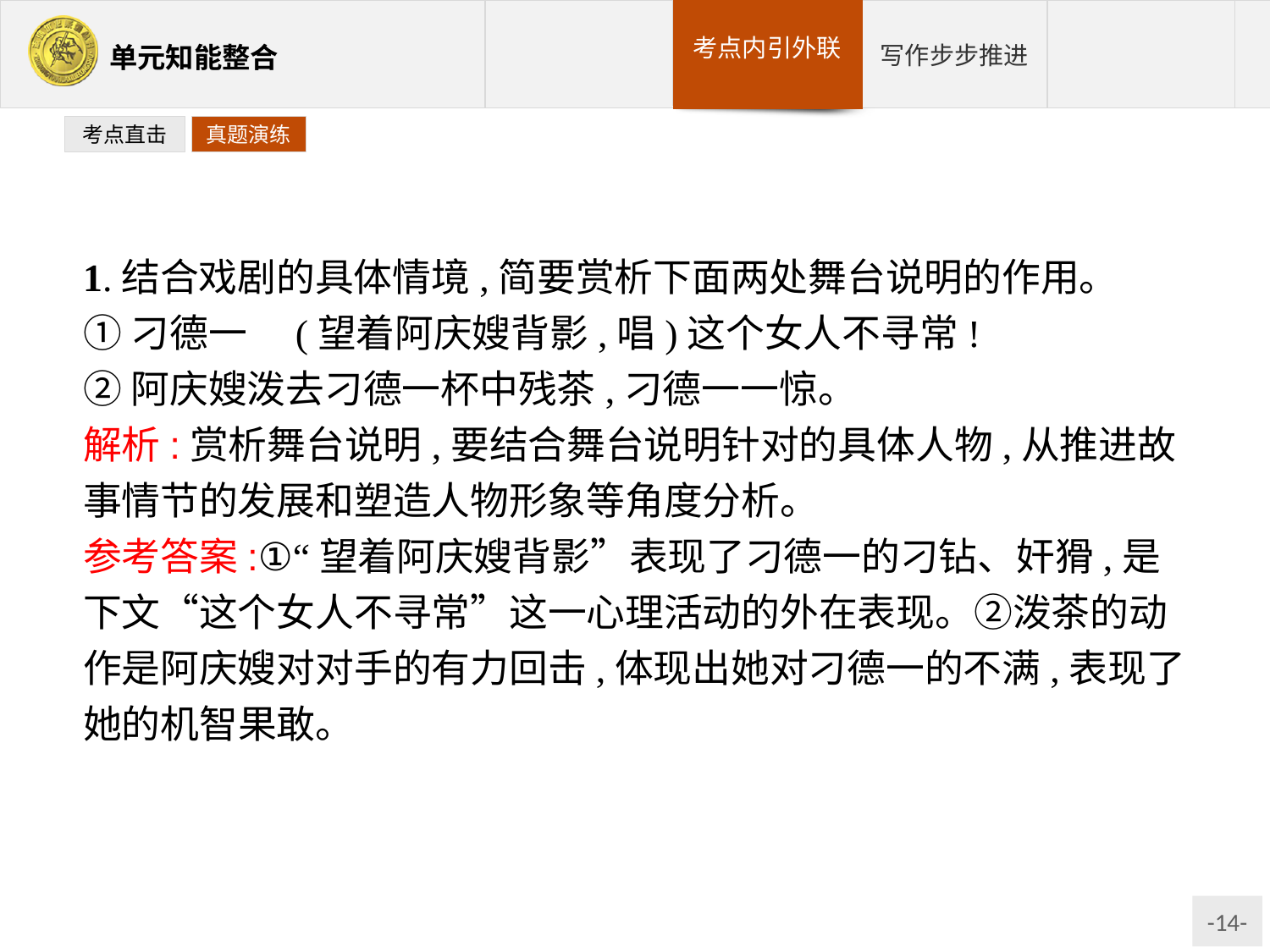

考点直击
真题演练
1.结合戏剧的具体情境,简要赏析下面两处舞台说明的作用。
①刁德一　(望着阿庆嫂背影,唱)这个女人不寻常!
②阿庆嫂泼去刁德一杯中残茶,刁德一一惊。
解析:赏析舞台说明,要结合舞台说明针对的具体人物,从推进故事情节的发展和塑造人物形象等角度分析。
参考答案:①“望着阿庆嫂背影”表现了刁德一的刁钻、奸猾,是下文“这个女人不寻常”这一心理活动的外在表现。②泼茶的动作是阿庆嫂对对手的有力回击,体现出她对刁德一的不满,表现了她的机智果敢。